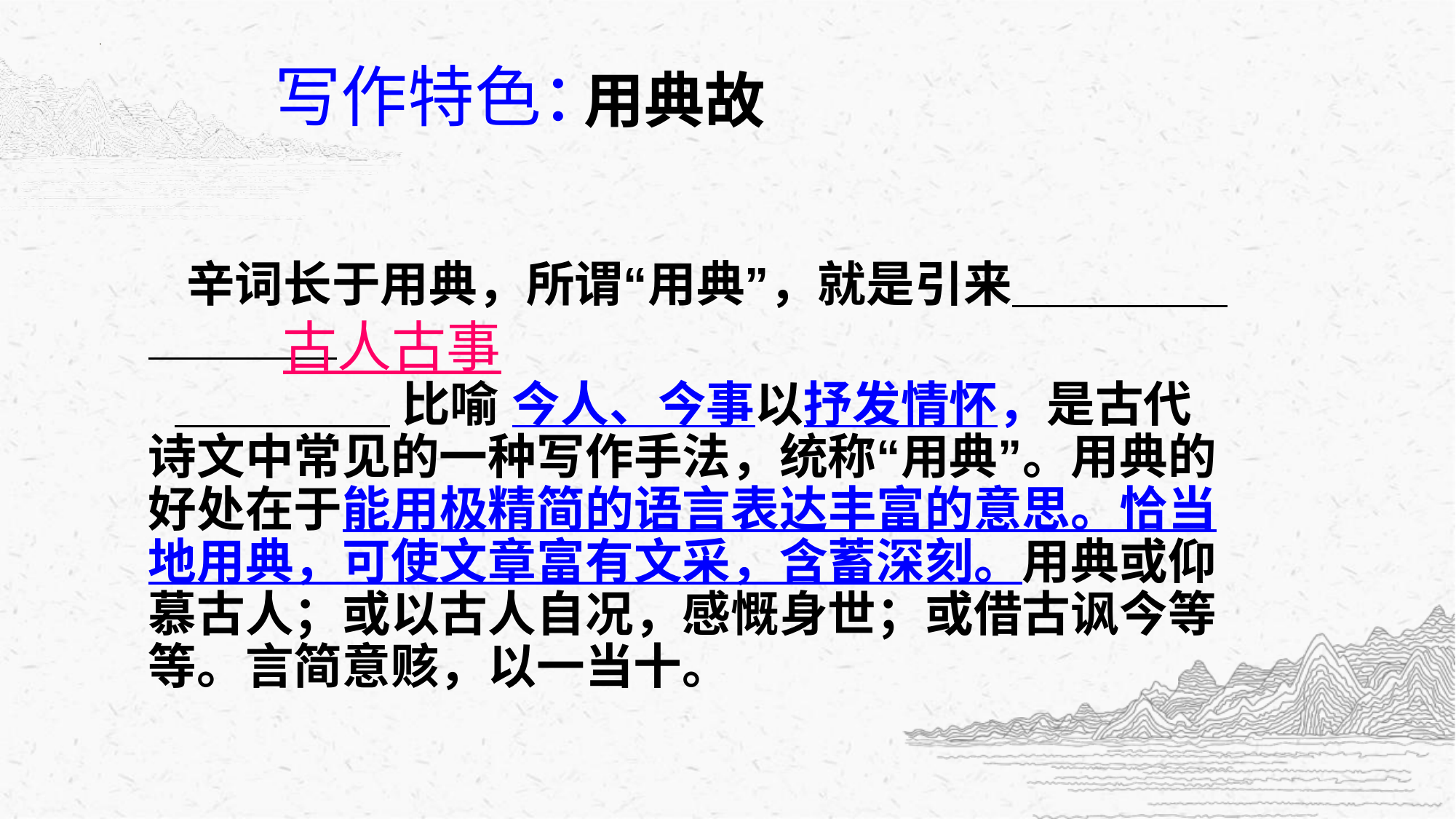

# 写作特色：
用典故
    辛词长于用典，所谓“用典”，就是引来
                    比喻 今人、今事以抒发情怀，是古代诗文中常见的一种写作手法，统称“用典”。用典的好处在于能用极精简的语言表达丰富的意思。恰当地用典，可使文章富有文采，含蓄深刻。用典或仰慕古人；或以古人自况，感慨身世；或借古讽今等等。言简意赅，以一当十。
古人古事